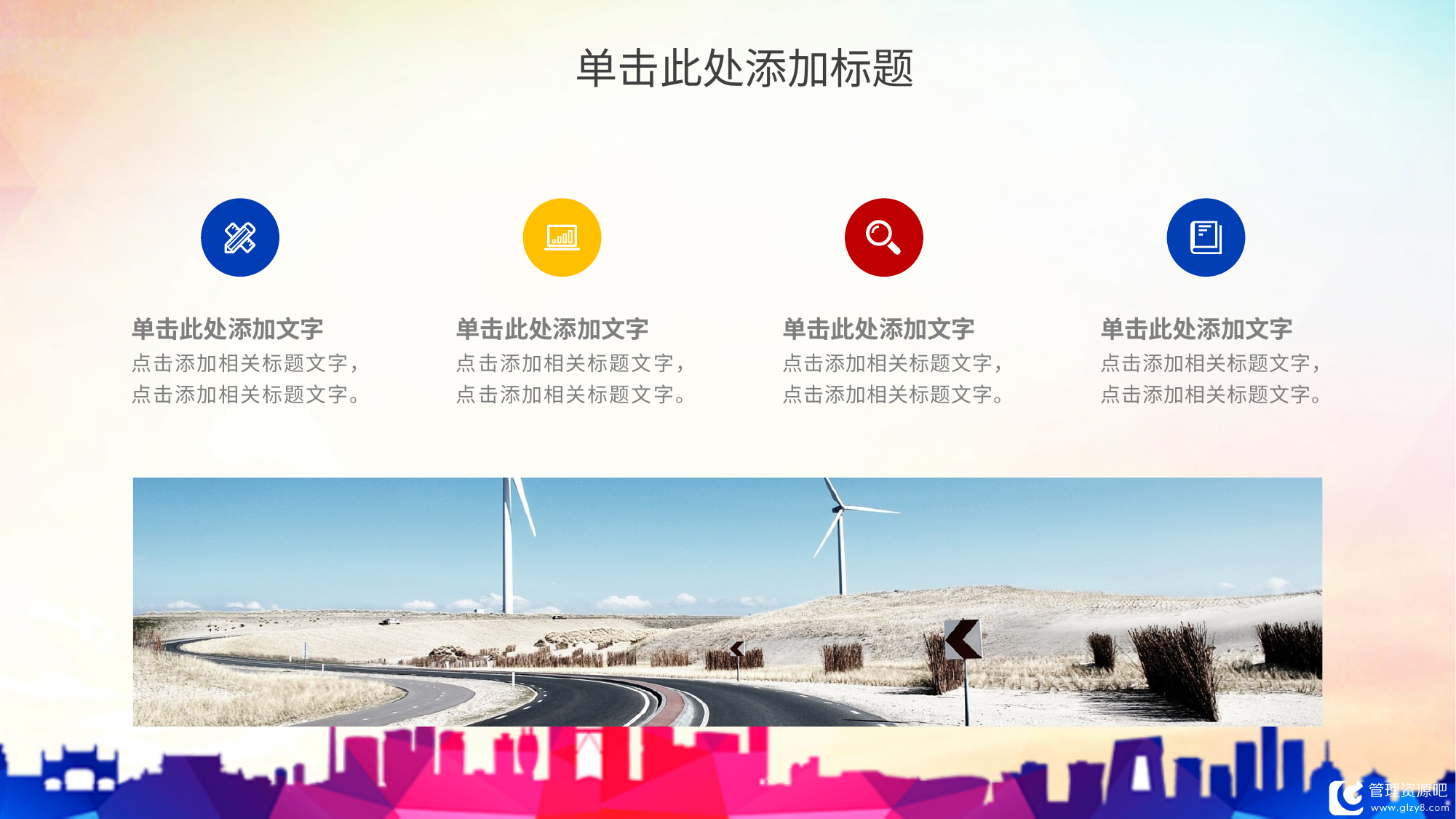

单击此处添加标题

单击此处添加文字
点击添加相关标题文字，点击添加相关标题文字。
单击此处添加文字
点击添加相关标题文字，点击添加相关标题文字。
单击此处添加文字
点击添加相关标题文字，点击添加相关标题文字。
单击此处添加文字
点击添加相关标题文字，点击添加相关标题文字。